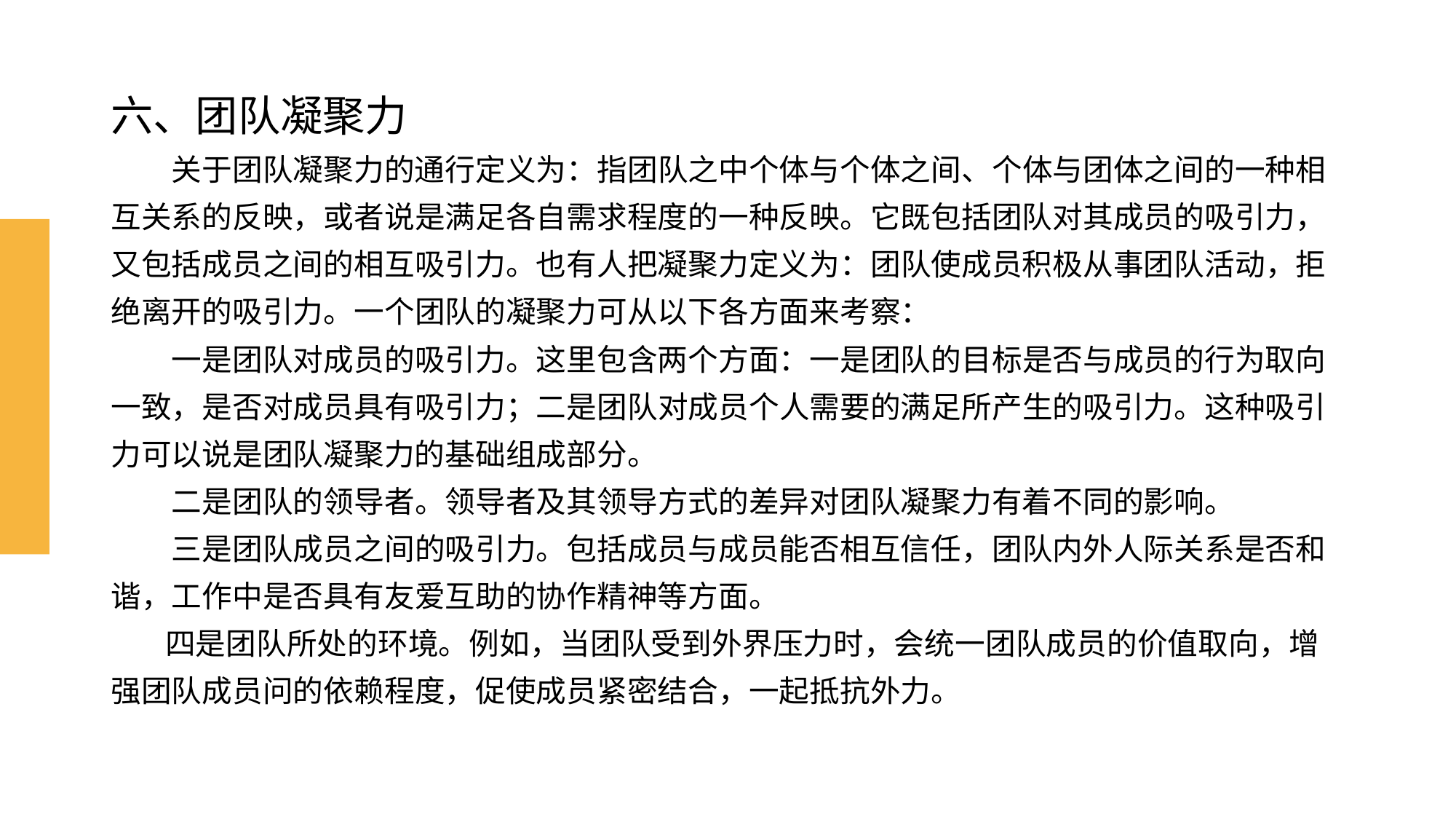

# 六、团队凝聚力
　　关于团队凝聚力的通行定义为：指团队之中个体与个体之间、个体与团体之间的一种相互关系的反映，或者说是满足各自需求程度的一种反映。它既包括团队对其成员的吸引力，又包括成员之间的相互吸引力。也有人把凝聚力定义为：团队使成员积极从事团队活动，拒绝离开的吸引力。一个团队的凝聚力可从以下各方面来考察：
　　一是团队对成员的吸引力。这里包含两个方面：一是团队的目标是否与成员的行为取向一致，是否对成员具有吸引力；二是团队对成员个人需要的满足所产生的吸引力。这种吸引力可以说是团队凝聚力的基础组成部分。
　　二是团队的领导者。领导者及其领导方式的差异对团队凝聚力有着不同的影响。
　　三是团队成员之间的吸引力。包括成员与成员能否相互信任，团队内外人际关系是否和谐，工作中是否具有友爱互助的协作精神等方面。
       四是团队所处的环境。例如，当团队受到外界压力时，会统一团队成员的价值取向，增强团队成员问的依赖程度，促使成员紧密结合，一起抵抗外力。